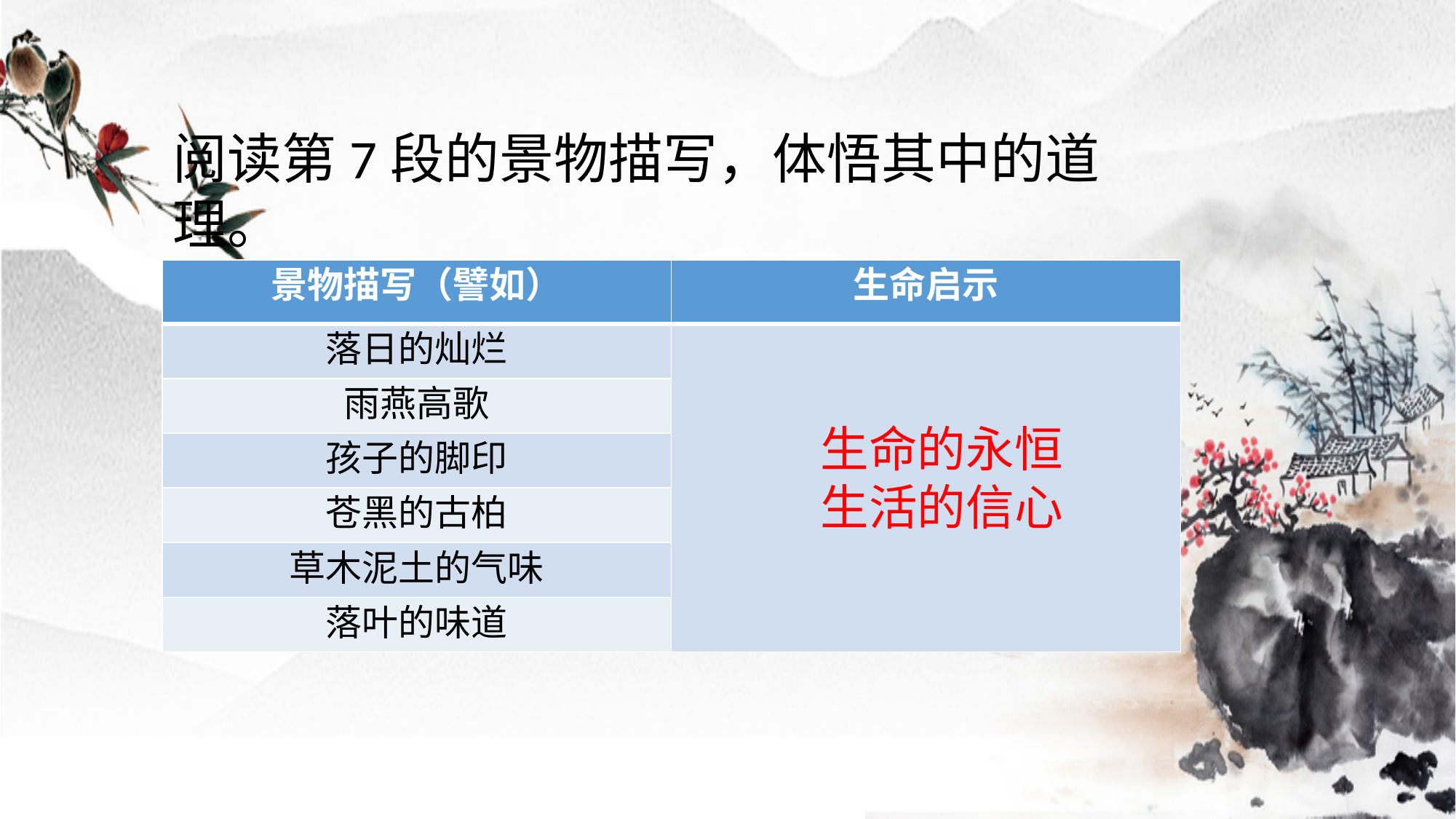

阅读第7段的景物描写，体悟其中的道理。
| 景物描写（譬如） | 生命启示 |
| --- | --- |
| 落日的灿烂 |  |
| 雨燕高歌 |  |
| 孩子的脚印 |  |
| 苍黑的古柏 |  |
| 草木泥土的气味 |  |
| 落叶的味道 |  |
生命的永恒
生活的信心